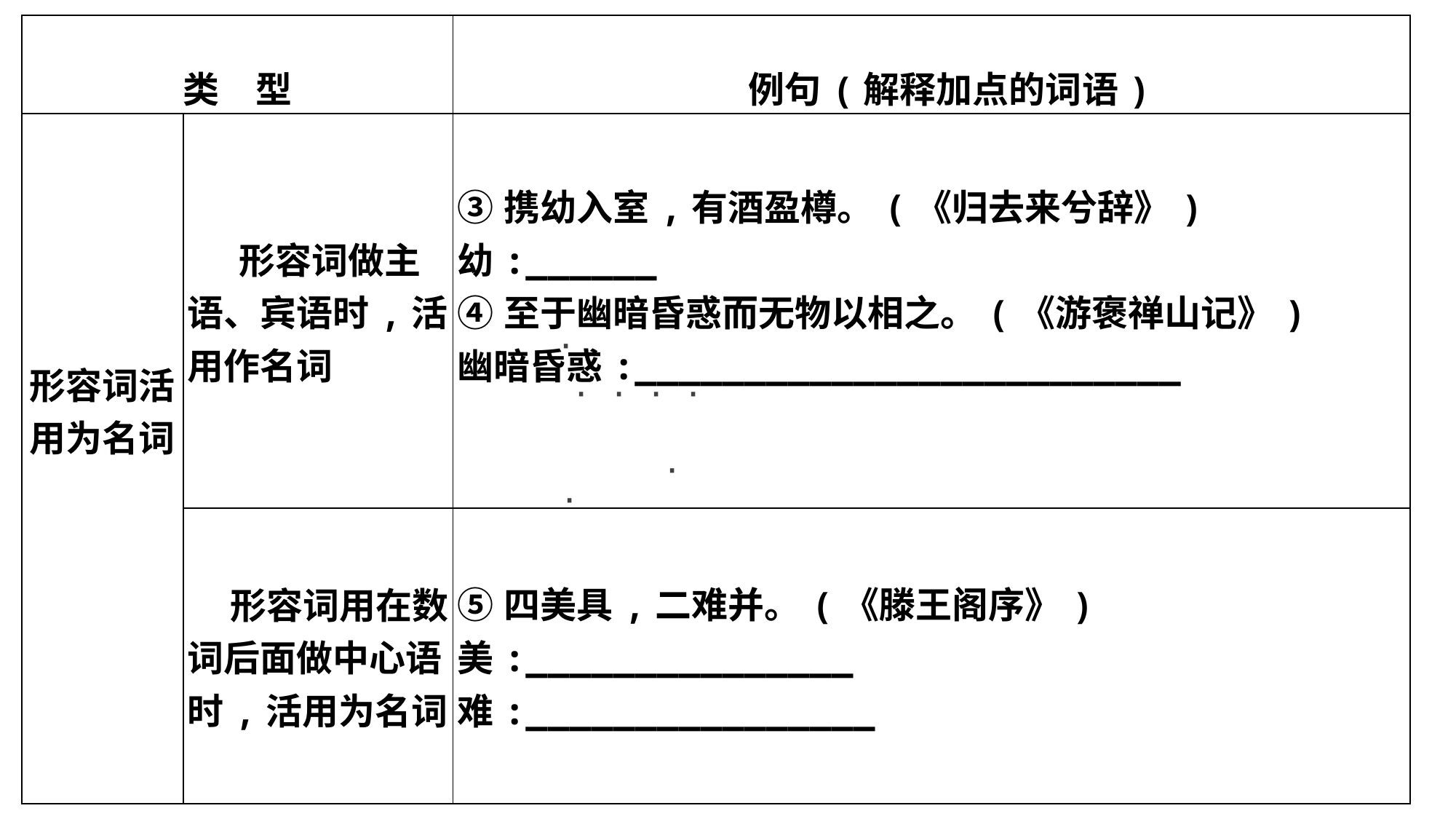

| 类　型 |  | 例句(解释加点的词语) |
| --- | --- | --- |
| 形容词活用为名词 | 形容词做主语、宾语时,活用作名词 | ③携幼入室,有酒盈樽。(《归去来兮辞》) 　幼:\_\_\_\_\_\_　　　　　　  ④至于幽暗昏惑而无物以相之。(《游褒禅山记》) 　 幽暗昏惑:\_\_\_\_\_\_\_\_\_\_\_\_\_\_\_\_\_\_\_\_\_\_\_\_\_ |
|  | 形容词用在数词后面做中心语时,活用为名词 | ⑤四美具,二难并。(《滕王阁序》) 美:\_\_\_\_\_\_\_\_\_\_\_\_\_\_\_　　　　　　  难:\_\_\_\_\_\_\_\_\_\_\_\_\_\_\_\_ |
 ·
 ·  ·  ·  ·
 ·
 ·